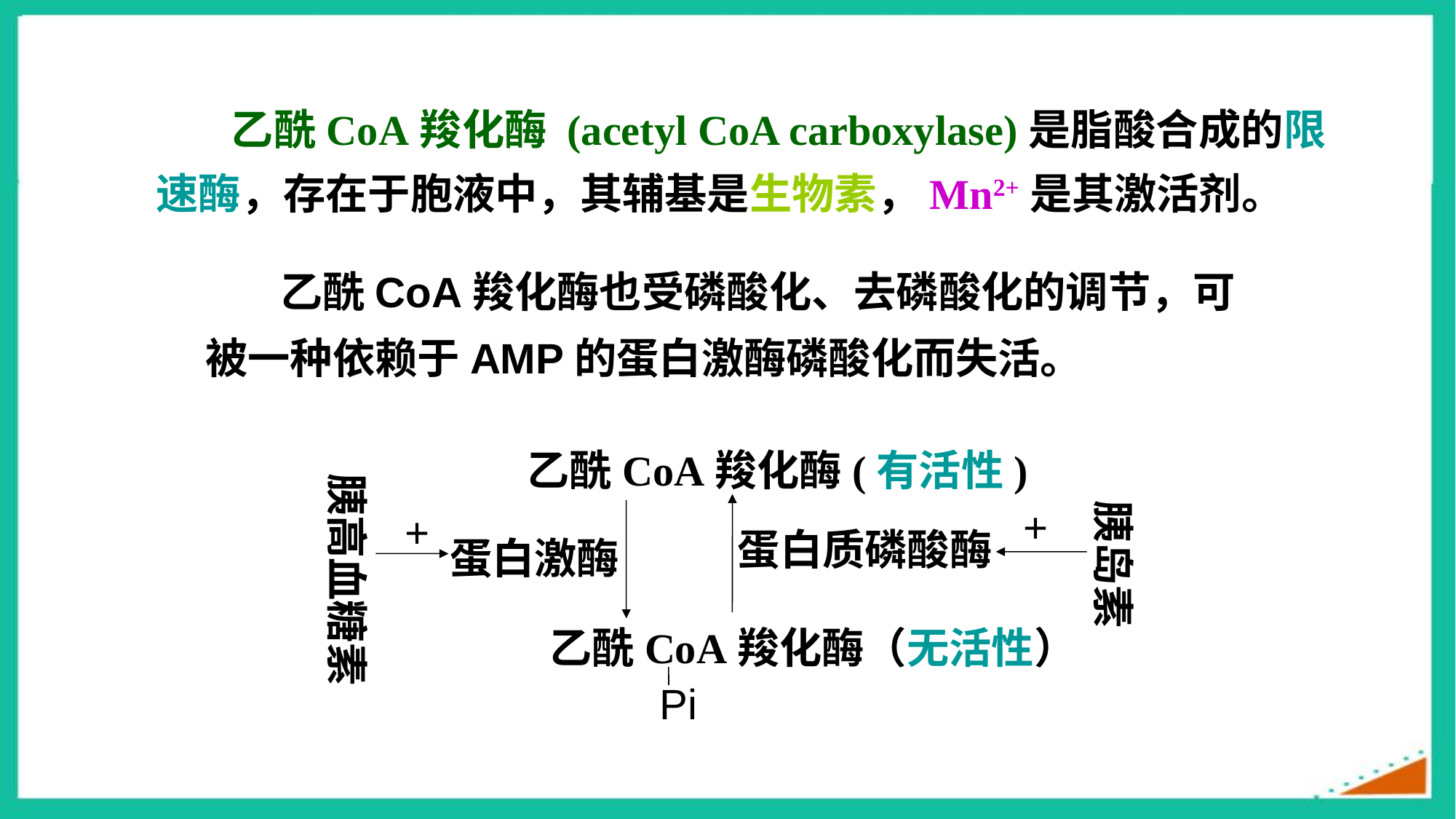

乙酰CoA羧化酶 (acetyl CoA carboxylase)是脂酸合成的限速酶，存在于胞液中，其辅基是生物素，Mn2+是其激活剂。
乙酰CoA羧化酶也受磷酸化、去磷酸化的调节，可被一种依赖于AMP的蛋白激酶磷酸化而失活。
乙酰CoA羧化酶(有活性)
胰高血糖素
胰岛素

+
+

蛋白质磷酸酶
蛋白激酶

乙酰CoA羧化酶（无活性）

Pi